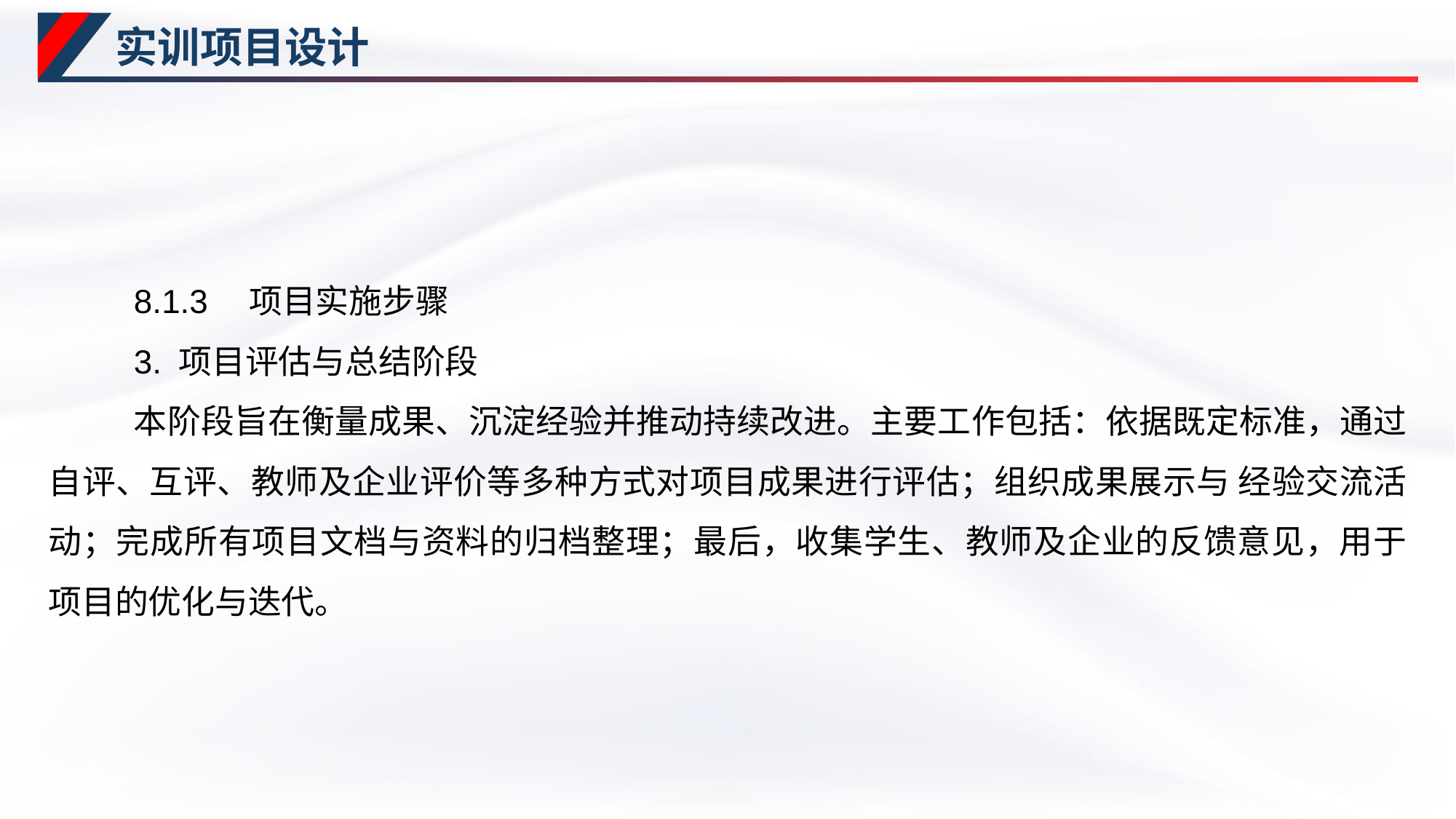

# 实训项目设计
8.1.3　项目实施步骤
3. 项目评估与总结阶段
本阶段旨在衡量成果、沉淀经验并推动持续改进。主要工作包括：依据既定标准，通过自评、互评、教师及企业评价等多种方式对项目成果进行评估；组织成果展示与 经验交流活动；完成所有项目文档与资料的归档整理；最后，收集学生、教师及企业的反馈意见，用于项目的优化与迭代。